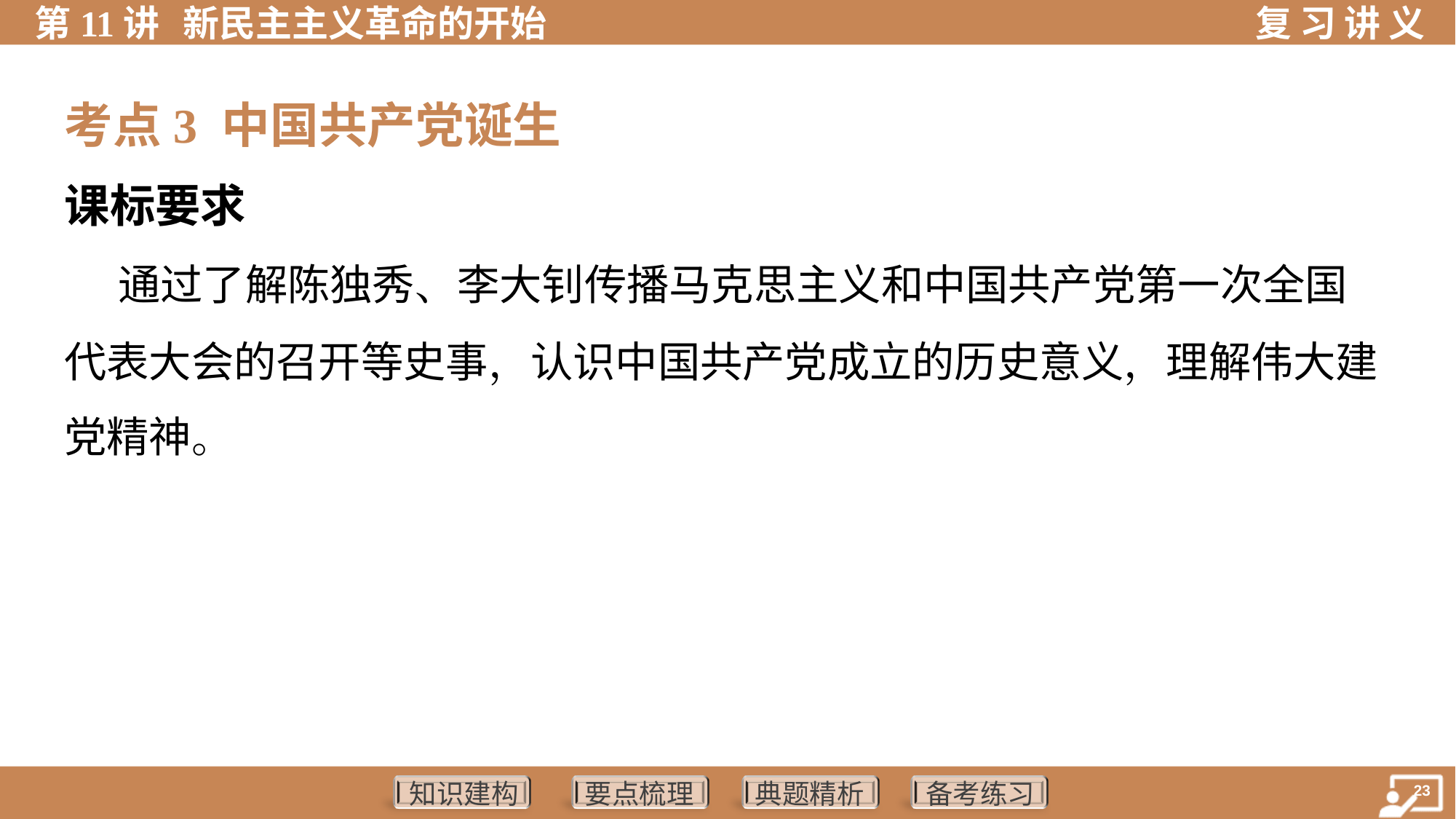

考点3 中国共产党诞生
课标要求
    通过了解陈独秀、李大钊传播马克思主义和中国共产党第一次全国
代表大会的召开等史事，认识中国共产党成立的历史意义，理解伟大建
党精神。